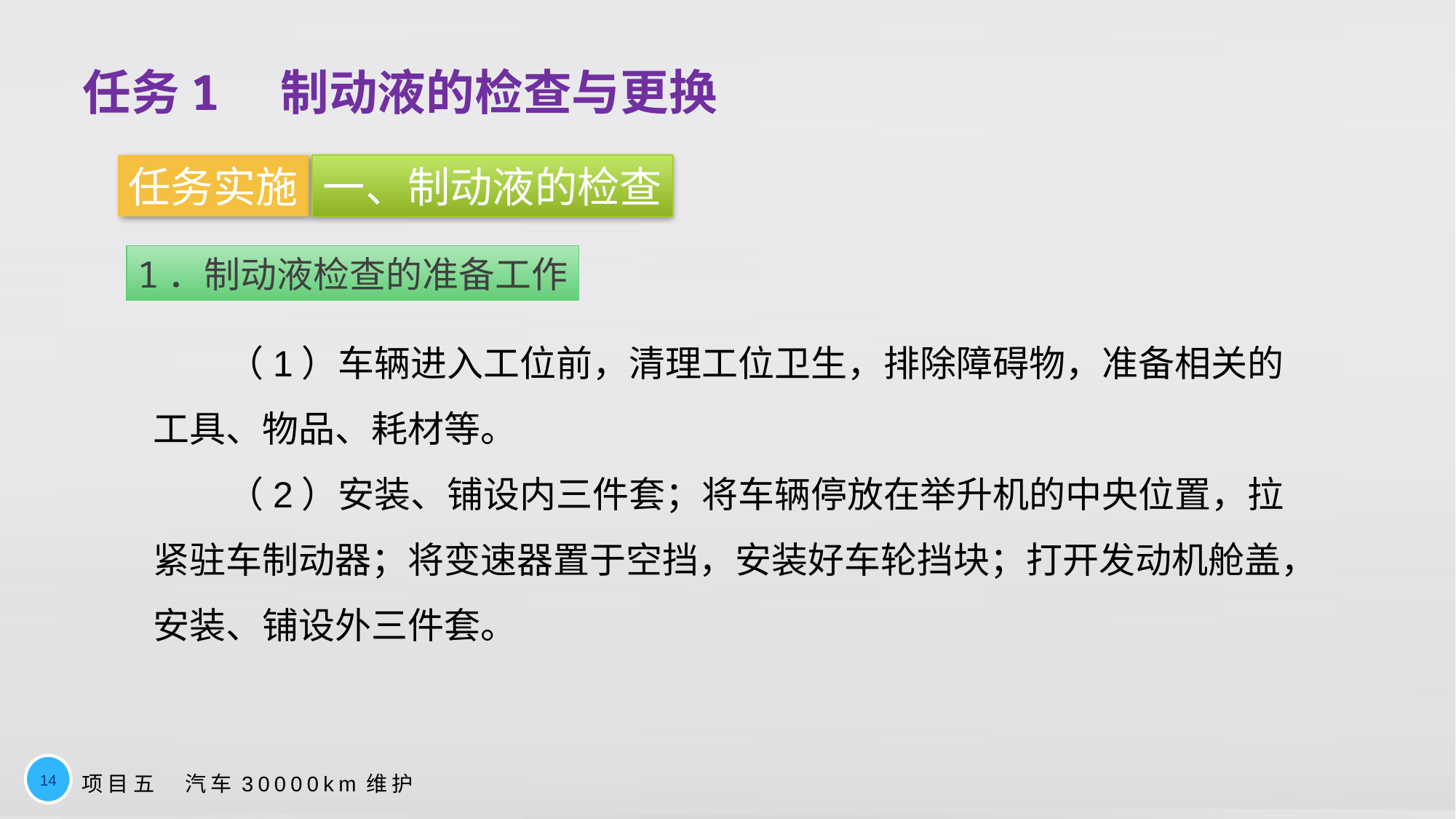

# 任务1　制动液的检查与更换
任务实施
一、制动液的检查
1．制动液检查的准备工作
（1）车辆进入工位前，清理工位卫生，排除障碍物，准备相关的工具、物品、耗材等。
（2）安装、铺设内三件套；将车辆停放在举升机的中央位置，拉紧驻车制动器；将变速器置于空挡，安装好车轮挡块；打开发动机舱盖，安装、铺设外三件套。
14